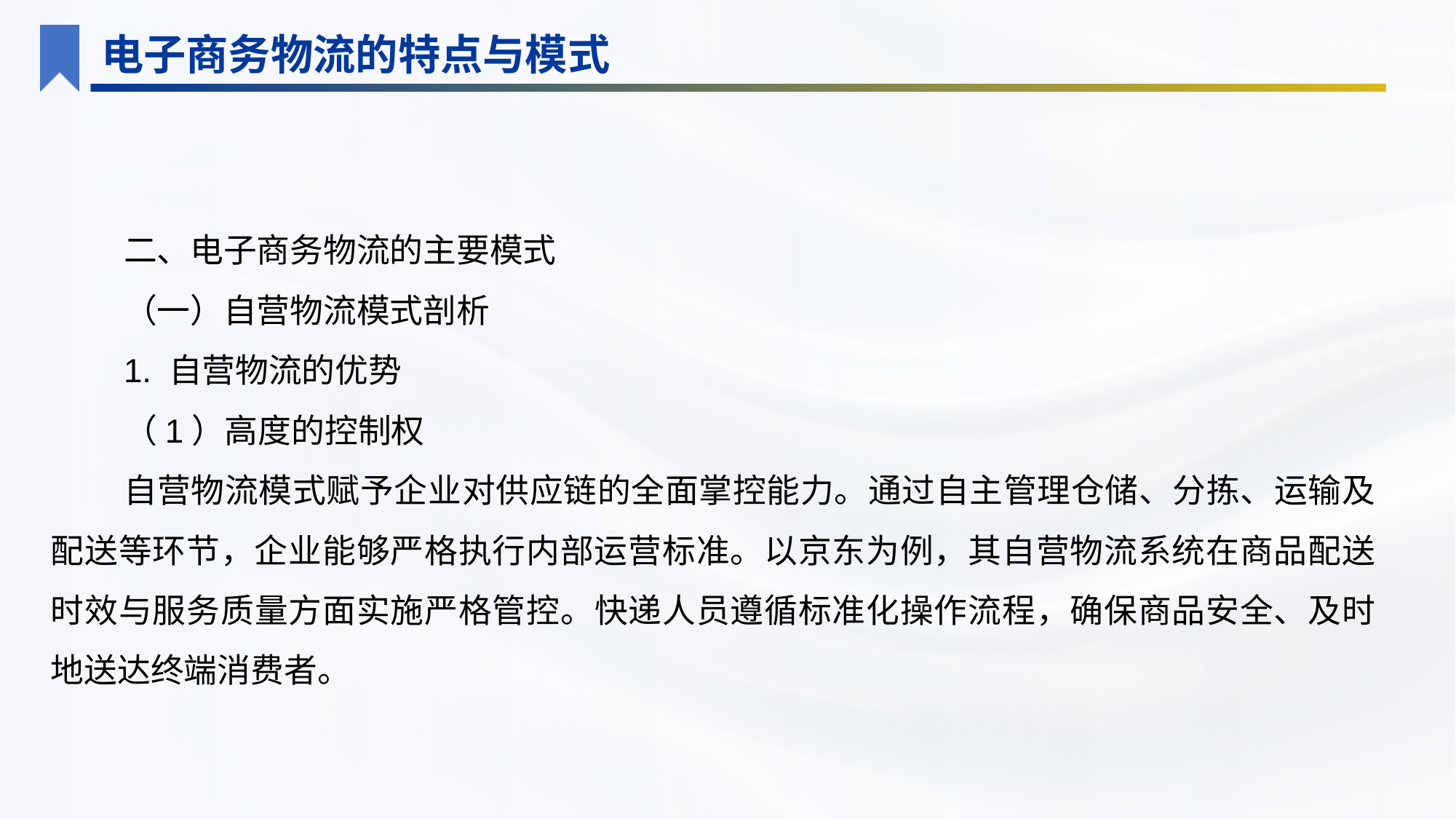

电子商务物流的特点与模式
二、电子商务物流的主要模式
（一）自营物流模式剖析
1. 自营物流的优势
（1）高度的控制权
自营物流模式赋予企业对供应链的全面掌控能力。通过自主管理仓储、分拣、运输及配送等环节，企业能够严格执行内部运营标准。以京东为例，其自营物流系统在商品配送时效与服务质量方面实施严格管控。快递人员遵循标准化操作流程，确保商品安全、及时地送达终端消费者。